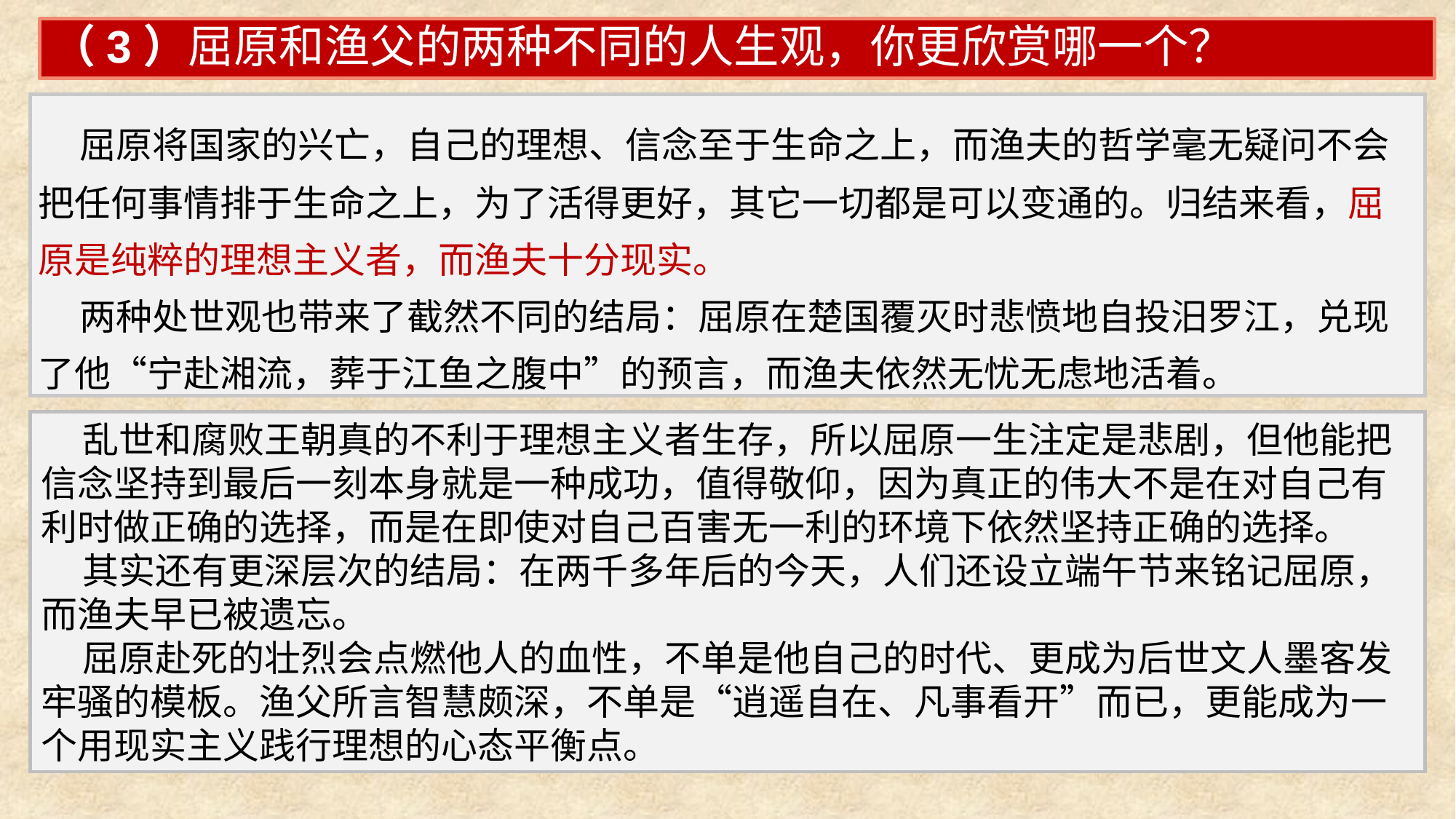

（3）屈原和渔父的两种不同的人生观，你更欣赏哪一个？
   屈原将国家的兴亡，自己的理想、信念至于生命之上，而渔夫的哲学毫无疑问不会把任何事情排于生命之上，为了活得更好，其它一切都是可以变通的。归结来看，屈原是纯粹的理想主义者，而渔夫十分现实。
    两种处世观也带来了截然不同的结局：屈原在楚国覆灭时悲愤地自投汨罗江，兑现了他“宁赴湘流，葬于江鱼之腹中”的预言，而渔夫依然无忧无虑地活着。
    乱世和腐败王朝真的不利于理想主义者生存，所以屈原一生注定是悲剧，但他能把信念坚持到最后一刻本身就是一种成功，值得敬仰，因为真正的伟大不是在对自己有利时做正确的选择，而是在即使对自己百害无一利的环境下依然坚持正确的选择。
    其实还有更深层次的结局：在两千多年后的今天，人们还设立端午节来铭记屈原，而渔夫早已被遗忘。
    屈原赴死的壮烈会点燃他人的血性，不单是他自己的时代、更成为后世文人墨客发牢骚的模板。渔父所言智慧颇深，不单是“逍遥自在、凡事看开”而已，更能成为一个用现实主义践行理想的心态平衡点。